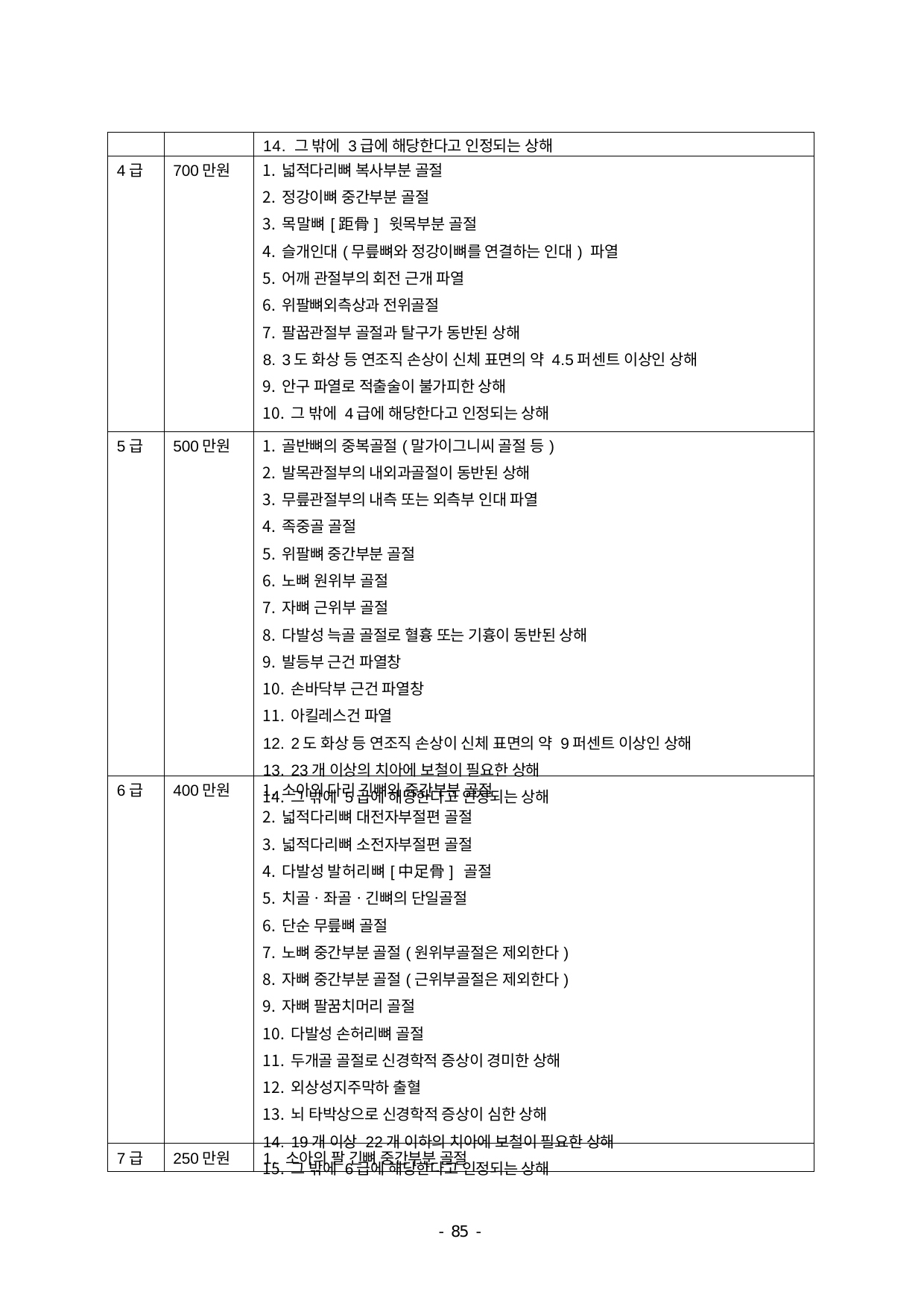

|  |  | 14. 그 밖에 3급에 해당한다고 인정되는 상해 |
| --- | --- | --- |
| 4급 | 700만원 | 넓적다리뼈 복사부분 골절 정강이뼈 중간부분 골절 목말뼈[距骨] 윗목부분 골절 슬개인대(무릎뼈와 정강이뼈를 연결하는 인대) 파열 어깨 관절부의 회전 근개 파열 위팔뼈외측상과 전위골절 팔꿉관절부 골절과 탈구가 동반된 상해 3도 화상 등 연조직 손상이 신체 표면의 약 4.5퍼센트 이상인 상해 안구 파열로 적출술이 불가피한 상해 그 밖에 4급에 해당한다고 인정되는 상해 |
| 5급 | 500만원 | 골반뼈의 중복골절(말가이그니씨 골절 등) 발목관절부의 내외과골절이 동반된 상해 무릎관절부의 내측 또는 외측부 인대 파열 족중골 골절 위팔뼈 중간부분 골절 노뼈 원위부 골절 자뼈 근위부 골절 다발성 늑골 골절로 혈흉 또는 기흉이 동반된 상해 발등부 근건 파열창 손바닥부 근건 파열창 아킬레스건 파열 2도 화상 등 연조직 손상이 신체 표면의 약 9퍼센트 이상인 상해 23개 이상의 치아에 보철이 필요한 상해 그 밖에 5급에 해당한다고 인정되는 상해 |
| 6급 | 400만원 | 소아의 다리 긴뼈의 중간부분 골절 넓적다리뼈 대전자부절편 골절 넓적다리뼈 소전자부절편 골절 다발성 발허리뼈[中足骨] 골절 치골ㆍ좌골ㆍ긴뼈의 단일골절 단순 무릎뼈 골절 노뼈 중간부분 골절(원위부골절은 제외한다) 자뼈 중간부분 골절(근위부골절은 제외한다) 자뼈 팔꿈치머리 골절 다발성 손허리뼈 골절 두개골 골절로 신경학적 증상이 경미한 상해 외상성지주막하 출혈 뇌 타박상으로 신경학적 증상이 심한 상해 19개 이상 22개 이하의 치아에 보철이 필요한 상해 그 밖에 6급에 해당한다고 인정되는 상해 |
| 7급 | 250만원 | 1. 소아의 팔 긴뼈 중간부분 골절 |
- 85 -